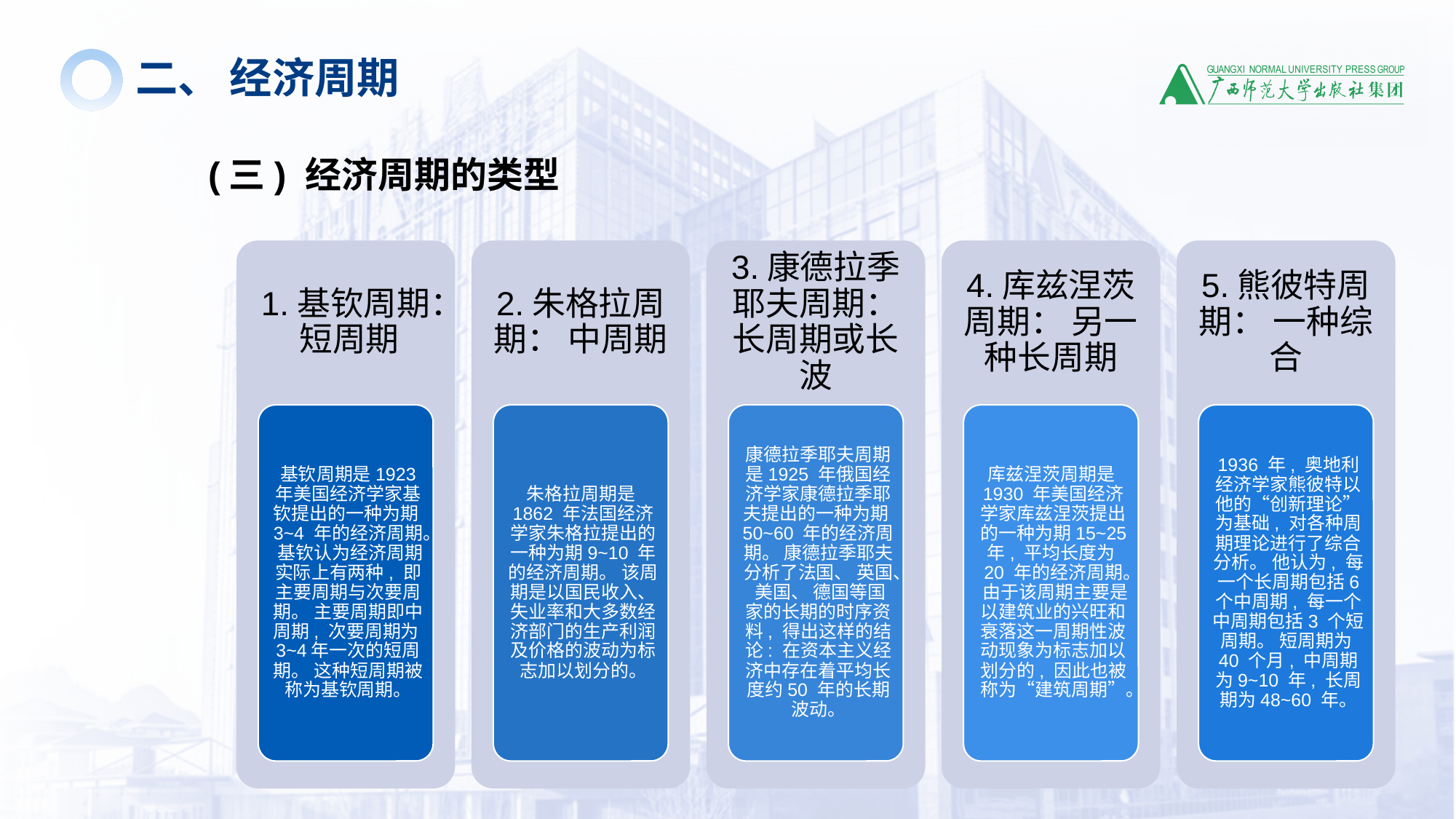

二、 经济周期

(三) 经济周期的类型
1.基钦周期： 短周期
基钦周期是1923 年美国经济学家基钦提出的一种为期3~4 年的经济周期。 基钦认为经济周期实际上有两种, 即主要周期与次要周期。 主要周期即中周期, 次要周期为3~4年一次的短周期。 这种短周期被称为基钦周期。
2.朱格拉周期： 中周期
朱格拉周期是1862 年法国经济学家朱格拉提出的一种为期9~10 年的经济周期。 该周期是以国民收入、失业率和大多数经济部门的生产利润及价格的波动为标志加以划分的。
3.康德拉季耶夫周期： 长周期或长波
康德拉季耶夫周期是1925 年俄国经济学家康德拉季耶夫提出的一种为期50~60 年的经济周期。 康德拉季耶夫分析了法国、 英国、 美国、 德国等国家的长期的时序资料, 得出这样的结论: 在资本主义经济中存在着平均长度约50 年的长期波动。
4.库兹涅茨周期： 另一种长周期
库兹涅茨周期是1930 年美国经济学家库兹涅茨提出的一种为期15~25 年, 平均长度为20 年的经济周期。 由于该周期主要是以建筑业的兴旺和衰落这一周期性波动现象为标志加以划分的, 因此也被称为“建筑周期”。
5.熊彼特周期： 一种综合
1936 年, 奥地利经济学家熊彼特以他的“创新理论”为基础, 对各种周期理论进行了综合分析。 他认为, 每一个长周期包括6 个中周期, 每一个中周期包括3 个短周期。 短周期为40 个月, 中周期为9~10 年, 长周期为48~60 年。